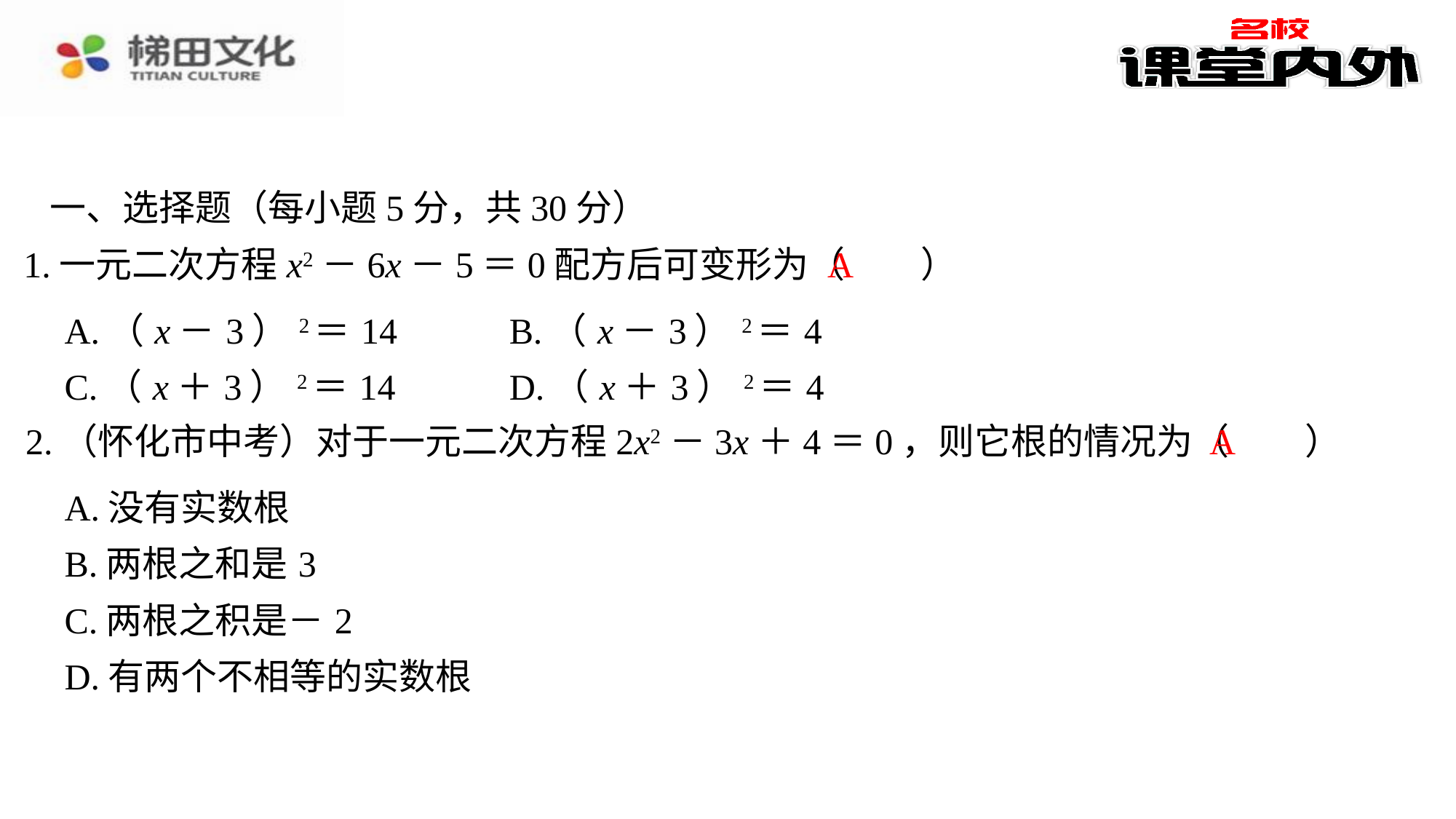

一、选择题（每小题5分，共30分）
A
1.一元二次方程x2－6x－5＝0配方后可变形为（　A　）
| A.（x－3）2＝14 | B.（x－3）2＝4 |
| --- | --- |
| C.（x＋3）2＝14 | D.（x＋3）2＝4 |
A
2.（怀化市中考）对于一元二次方程2x2－3x＋4＝0，则它根的情况为（　A　）
| A.没有实数根 |
| --- |
| B.两根之和是3 |
| C.两根之积是－2 |
| D.有两个不相等的实数根 |